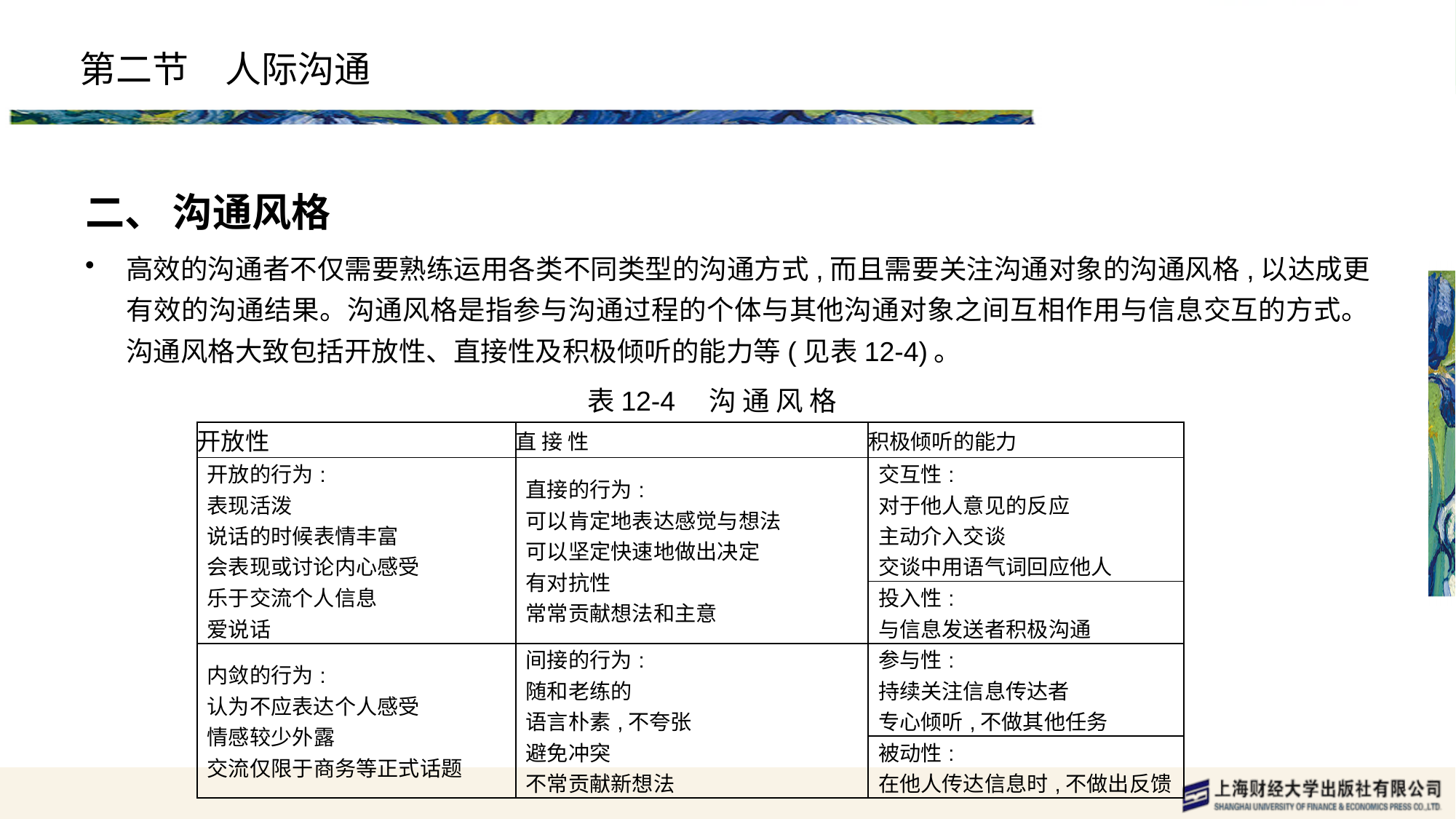

# 第二节　人际沟通
二、 沟通风格
高效的沟通者不仅需要熟练运用各类不同类型的沟通方式,而且需要关注沟通对象的沟通风格,以达成更有效的沟通结果。沟通风格是指参与沟通过程的个体与其他沟通对象之间互相作用与信息交互的方式。沟通风格大致包括开放性、直接性及积极倾听的能力等(见表12-4)。

表12-4　沟 通 风 格
| 开放性 | 直 接 性 | 积极倾听的能力 |
| --- | --- | --- |
| 开放的行为: 　 表现活泼　 说话的时候表情丰富　 会表现或讨论内心感受　 乐于交流个人信息　 爱说话 | 直接的行为: 　 可以肯定地表达感觉与想法　 可以坚定快速地做出决定　 有对抗性　 常常贡献想法和主意 | 交互性: 　 对于他人意见的反应　 主动介入交谈　 交谈中用语气词回应他人 |
|  |  | 投入性: 　 与信息发送者积极沟通 |
| 内敛的行为: 　 认为不应表达个人感受　 情感较少外露　 交流仅限于商务等正式话题 | 间接的行为: 　 随和老练的　 语言朴素,不夸张　 避免冲突　 不常贡献新想法 | 参与性: 　 持续关注信息传达者　 专心倾听,不做其他任务 |
|  |  | 被动性: 　 在他人传达信息时,不做出反馈 |
|  |  |  |